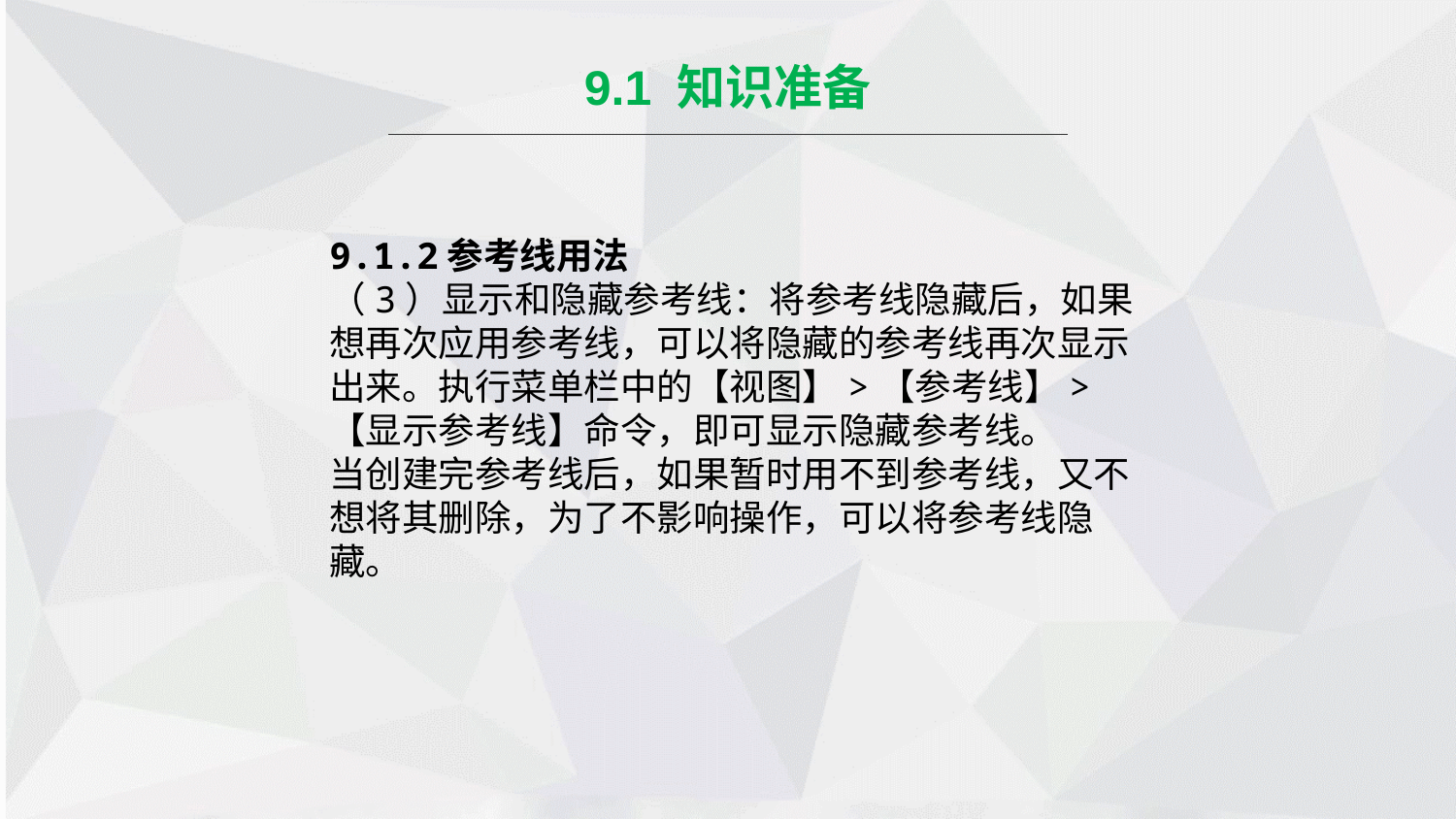

9.1 知识准备
9.1.2参考线用法
（3）显示和隐藏参考线：将参考线隐藏后，如果想再次应用参考线，可以将隐藏的参考线再次显示出来。执行菜单栏中的【视图】>【参考线】>【显示参考线】命令，即可显示隐藏参考线。
当创建完参考线后，如果暂时用不到参考线，又不想将其删除，为了不影响操作，可以将参考线隐藏。